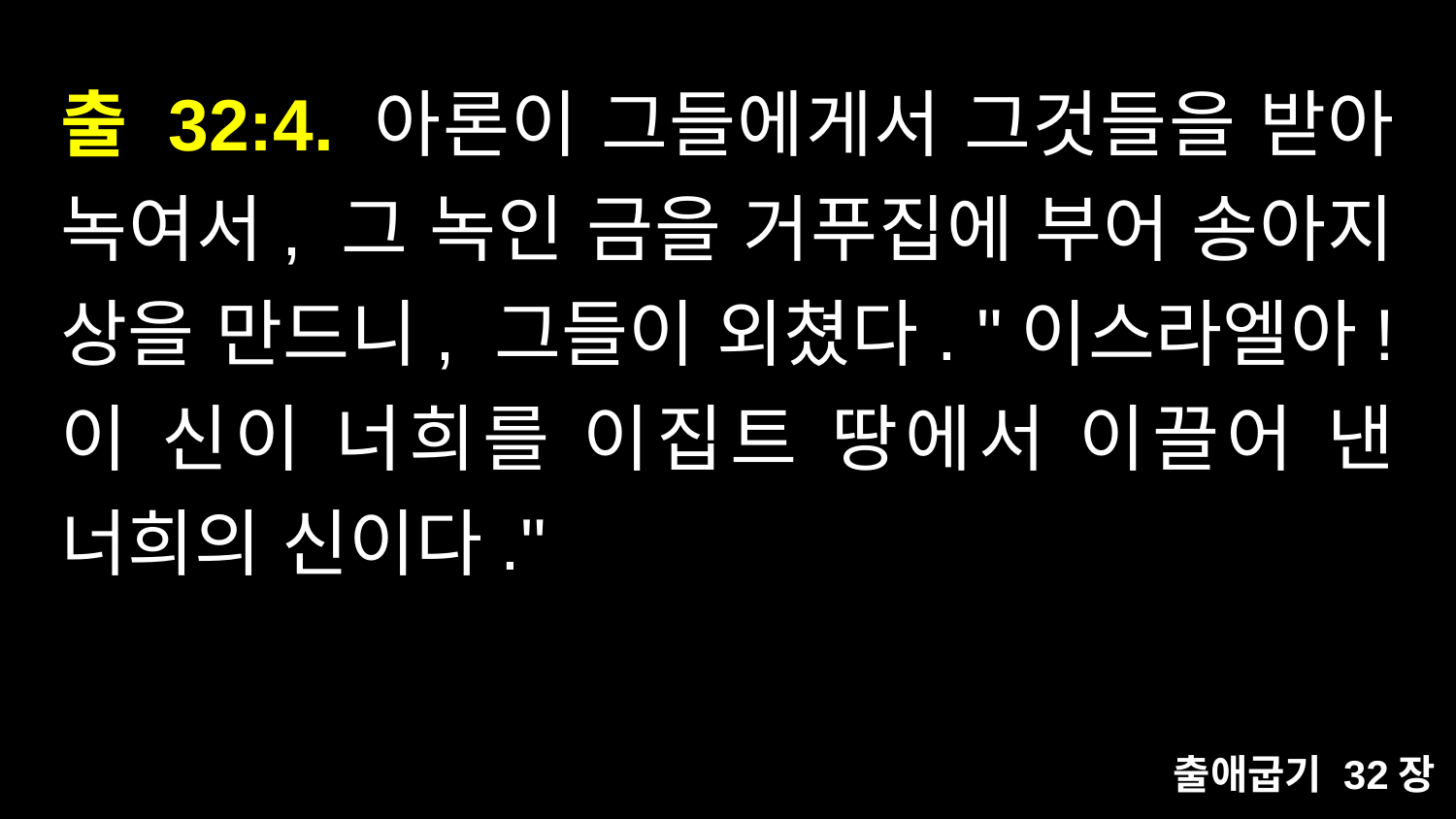

# 출 32:4. 아론이 그들에게서 그것들을 받아 녹여서, 그 녹인 금을 거푸집에 부어 송아지 상을 만드니, 그들이 외쳤다. "이스라엘아! 이 신이 너희를 이집트 땅에서 이끌어 낸 너희의 신이다."
출애굽기 32장